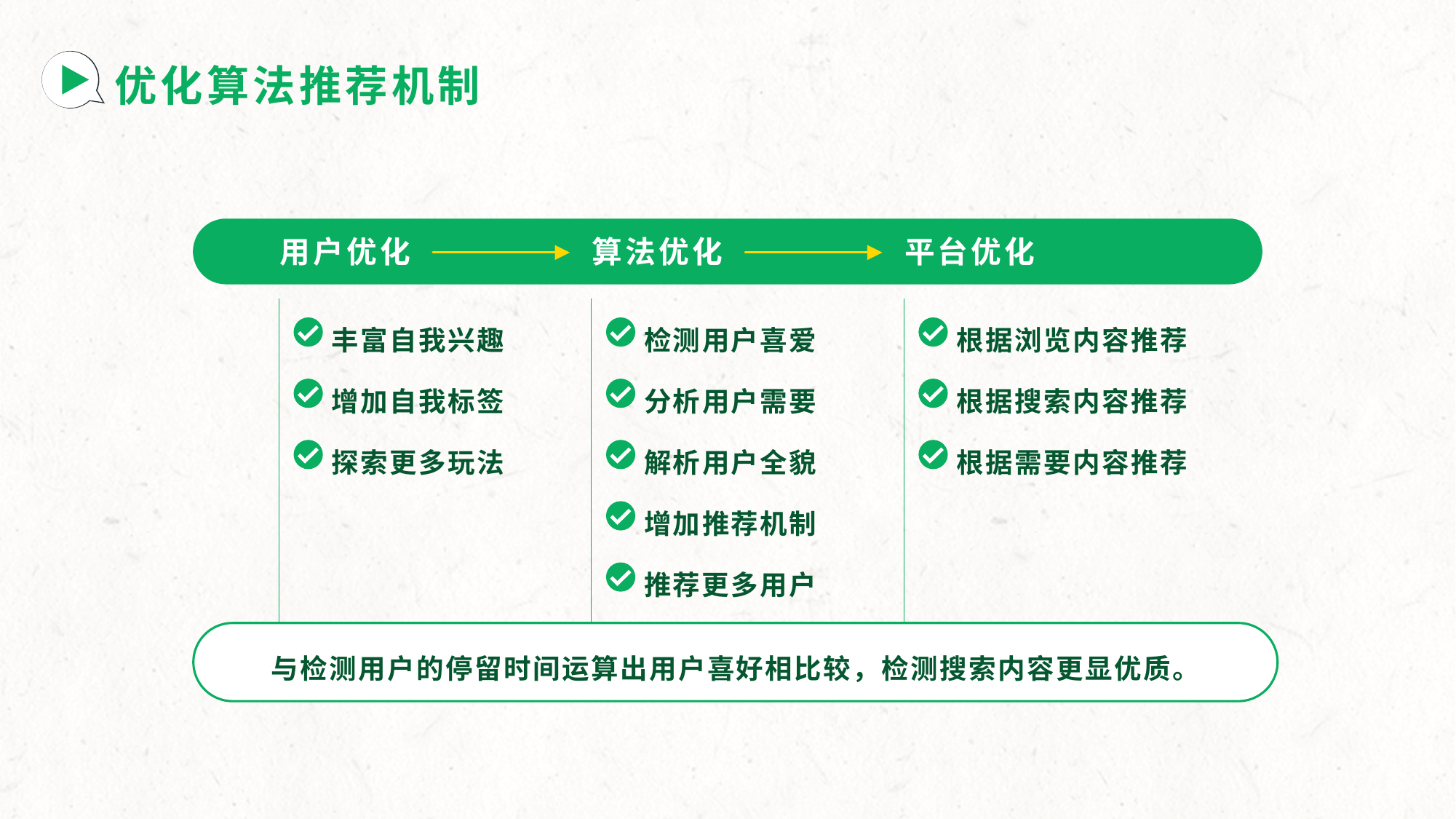

# 优化算法推荐机制

用户优化
算法优化
平台优化
丰富自我兴趣
检测用户喜爱
根据浏览内容推荐

增加自我标签
分析用户需要
根据搜索内容推荐

探索更多玩法
解析用户全貌
根据需要内容推荐

增加推荐机制

推荐更多用户

与检测用户的停留时间运算出用户喜好相比较，检测搜索内容更显优质。